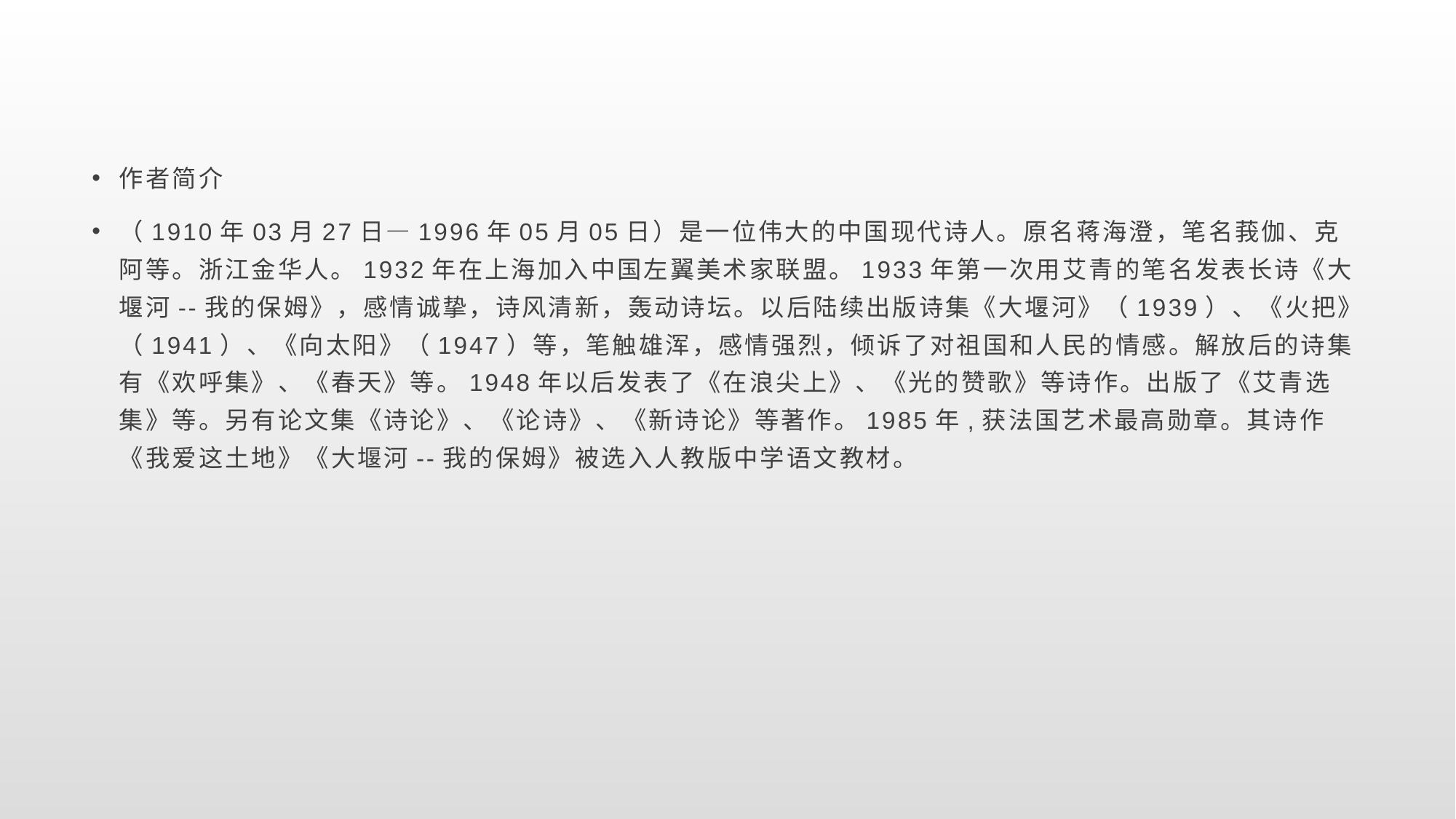

#
作者简介
（1910年03月27日—1996年05月05日）是一位伟大的中国现代诗人。原名蒋海澄，笔名莪伽、克阿等。浙江金华人。1932年在上海加入中国左翼美术家联盟。1933年第一次用艾青的笔名发表长诗《大堰河--我的保姆》，感情诚挚，诗风清新，轰动诗坛。以后陆续出版诗集《大堰河》（1939）、《火把》（1941）、《向太阳》（1947）等，笔触雄浑，感情强烈，倾诉了对祖国和人民的情感。解放后的诗集有《欢呼集》、《春天》等。1948年以后发表了《在浪尖上》、《光的赞歌》等诗作。出版了《艾青选集》等。另有论文集《诗论》、《论诗》、《新诗论》等著作。1985年,获法国艺术最高勋章。其诗作《我爱这土地》《大堰河--我的保姆》被选入人教版中学语文教材。